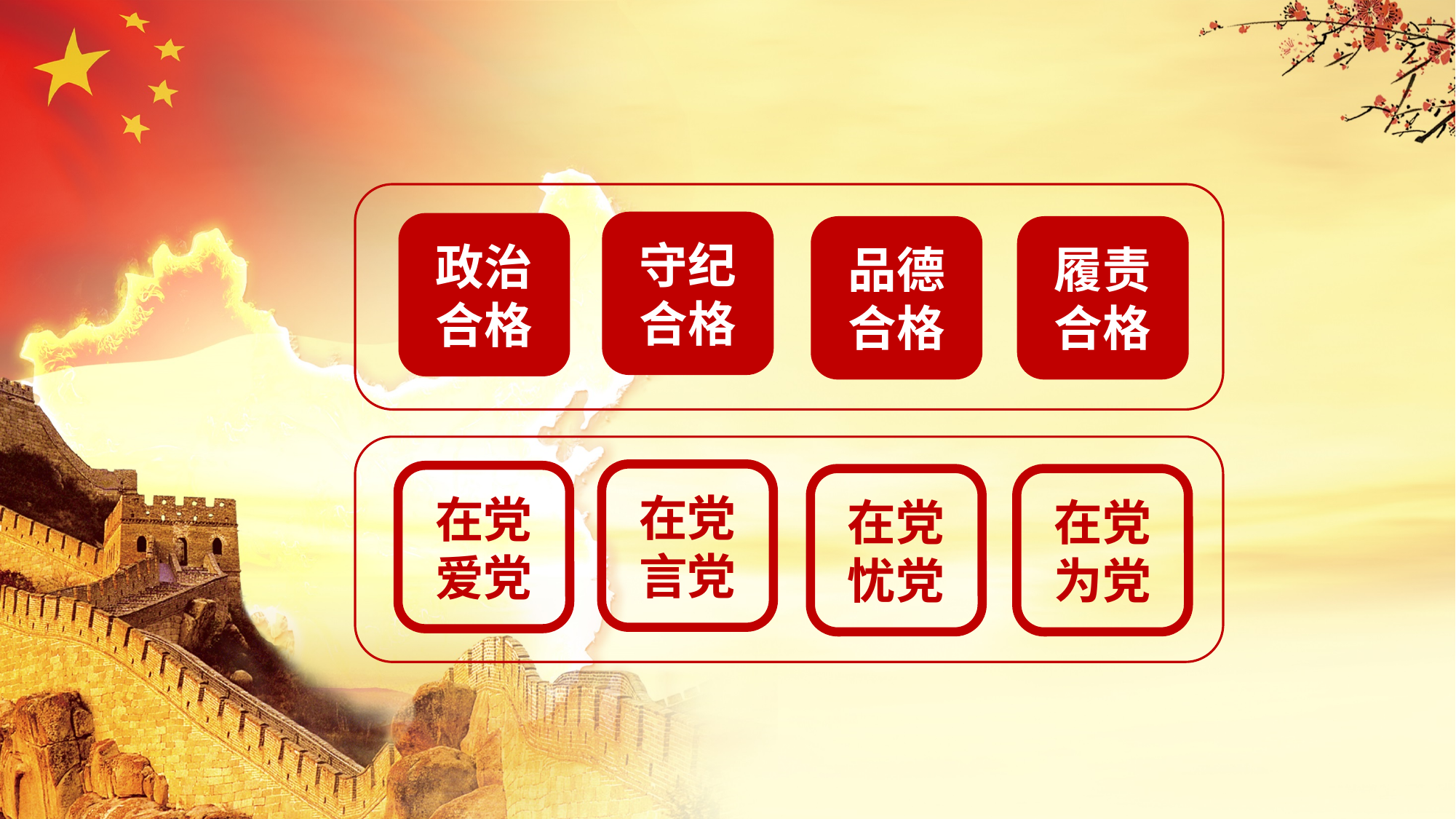

守纪合格
政治合格
品德合格
履责合格

在党言党
在党爱党
在党忧党
在党为党